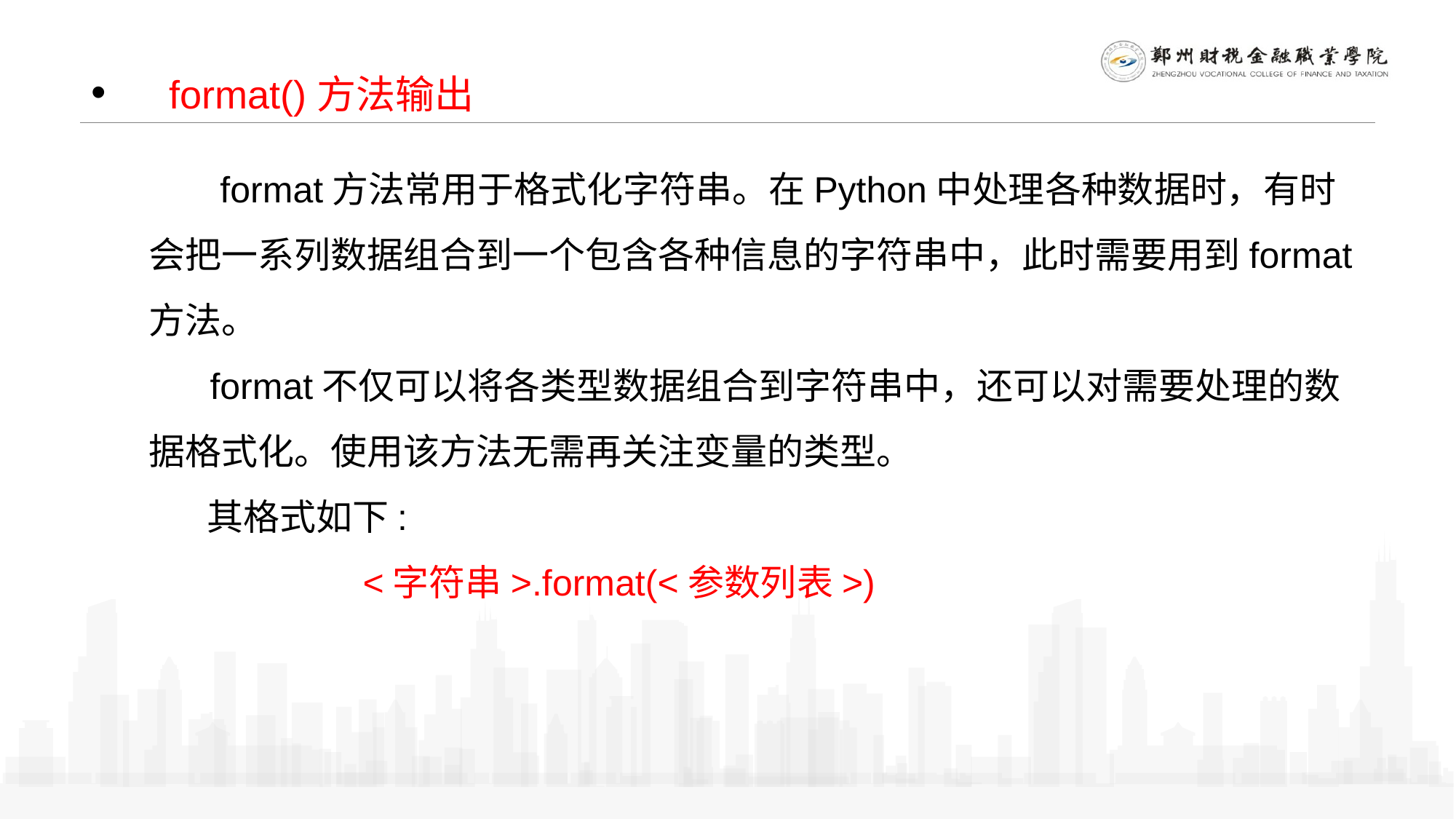

# format()方法输出
       format方法常用于格式化字符串。在Python中处理各种数据时，有时会把一系列数据组合到一个包含各种信息的字符串中，此时需要用到format方法。
      format不仅可以将各类型数据组合到字符串中，还可以对需要处理的数据格式化。使用该方法无需再关注变量的类型。
      其格式如下:
                     <字符串>.format(<参数列表>)